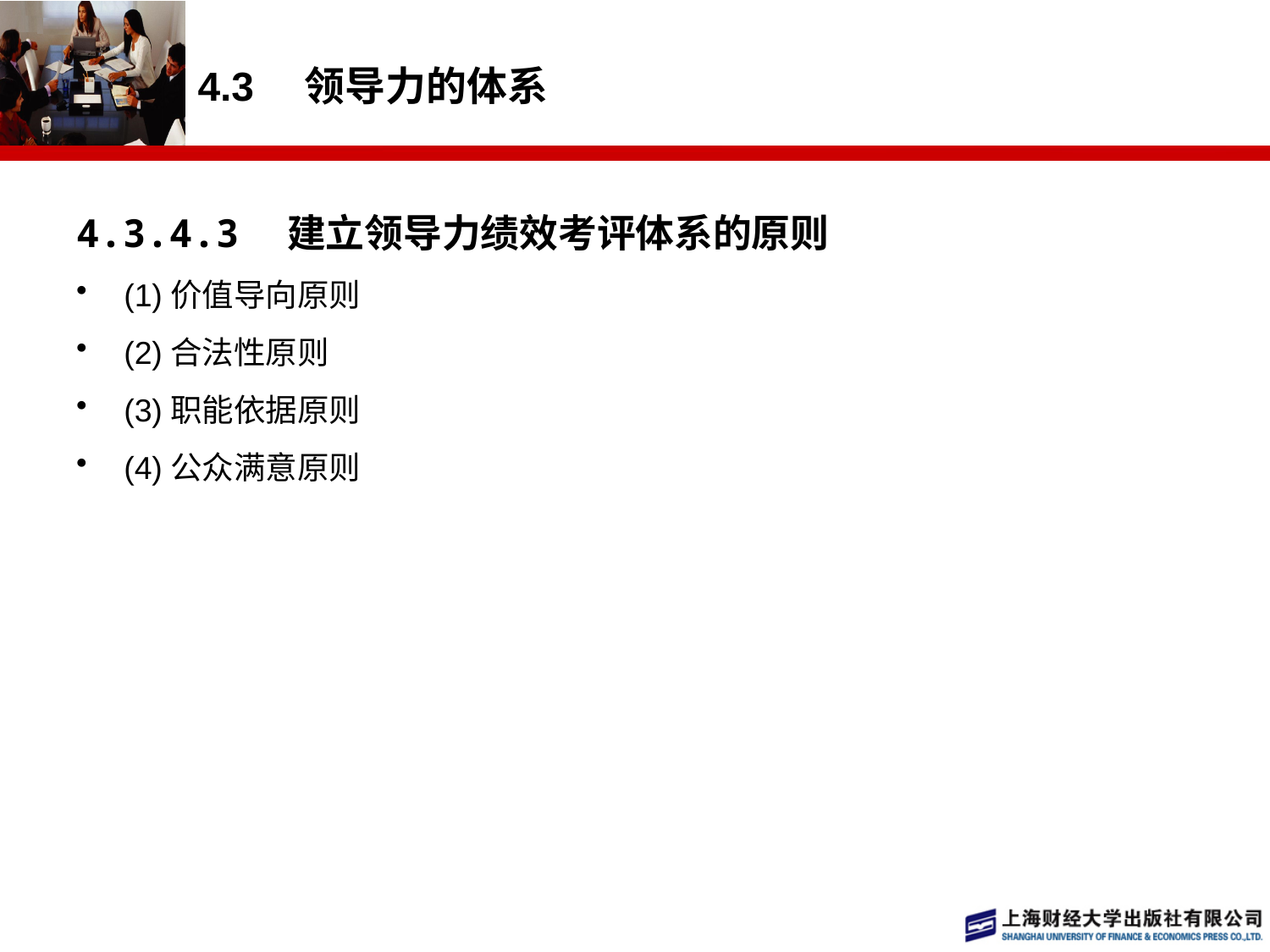

# 4.3　领导力的体系
4.3.4.3　建立领导力绩效考评体系的原则
(1)价值导向原则
(2)合法性原则
(3)职能依据原则
(4)公众满意原则